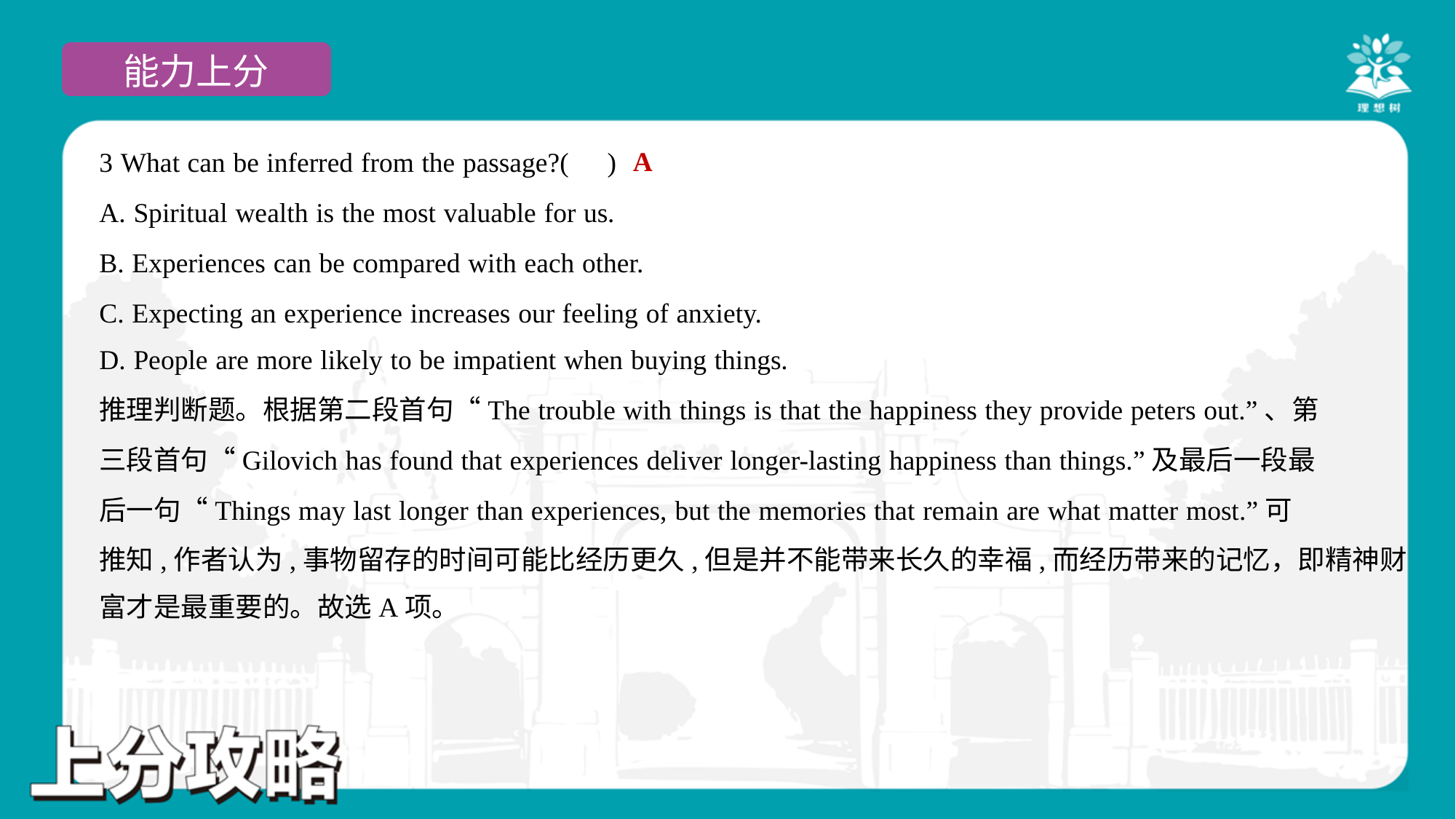

A
3 What can be inferred from the passage?(     )
A. Spiritual wealth is the most valuable for us.
B. Experiences can be compared with each other.
C. Expecting an experience increases our feeling of anxiety.
D. People are more likely to be impatient when buying things.
推理判断题。根据第二段首句“The trouble with things is that the happiness they provide peters out.”、第
三段首句“Gilovich has found that experiences deliver longer-lasting happiness than things.”及最后一段最
后一句“Things may last longer than experiences, but the memories that remain are what matter most.”可
推知,作者认为,事物留存的时间可能比经历更久,但是并不能带来长久的幸福,而经历带来的记忆，即精神财
富才是最重要的。故选A项。